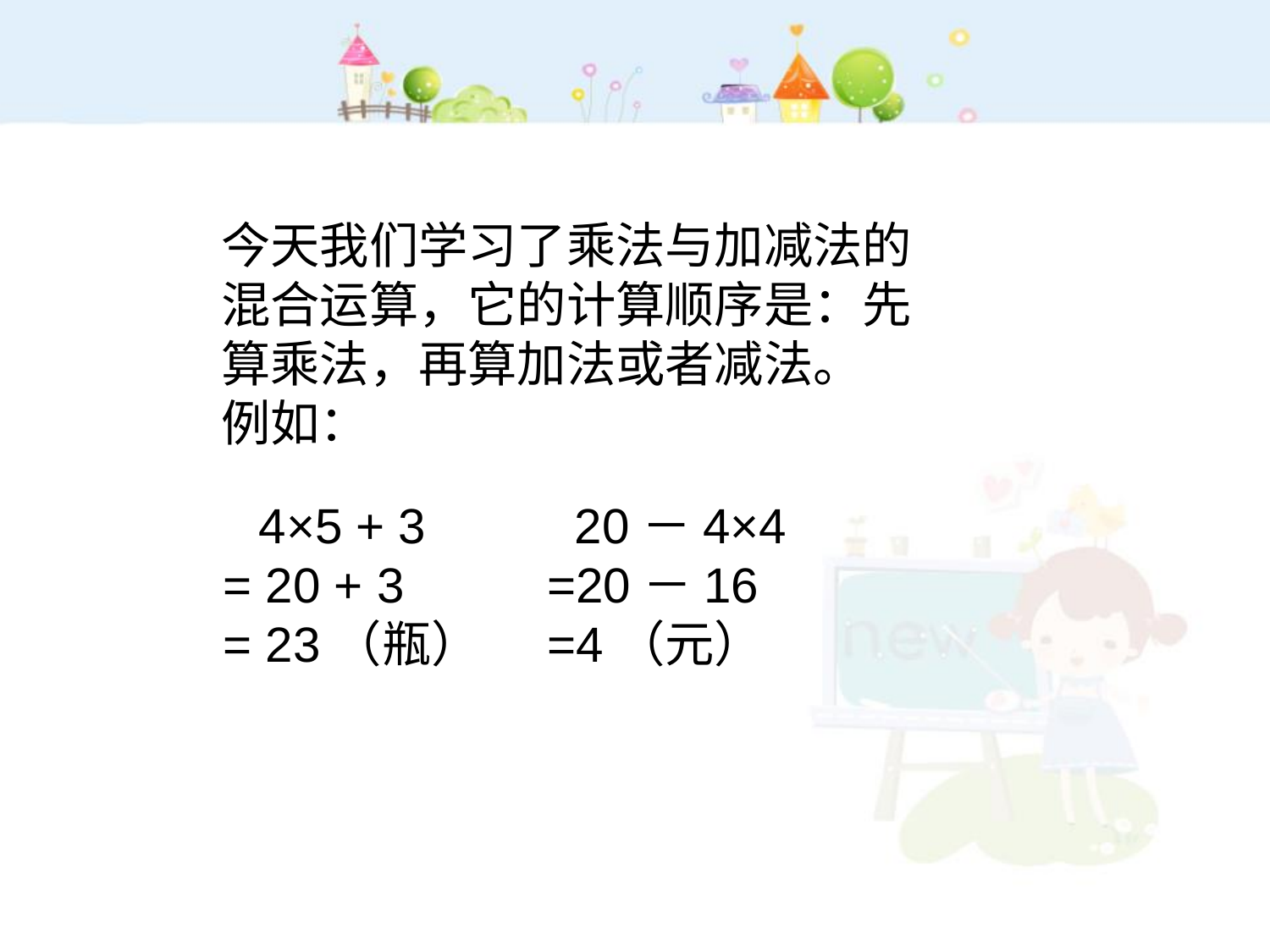

今天我们学习了乘法与加减法的
混合运算，它的计算顺序是：先
算乘法，再算加法或者减法。
例如：

   4×5 + 3
= 20 + 3
= 23（瓶）
  20－4×4
=20－16
=4（元）